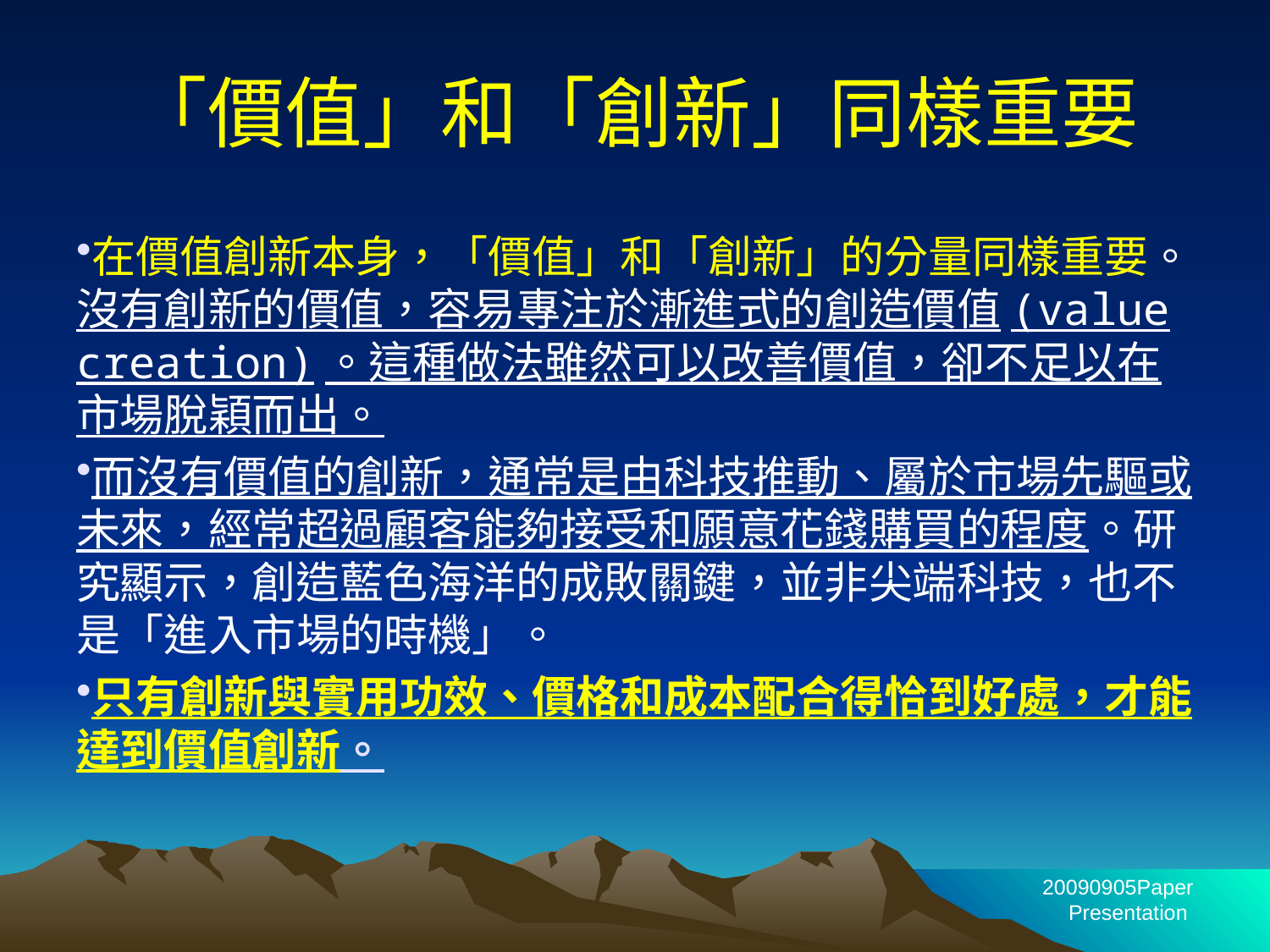

# 「價值」和「創新」同樣重要
在價值創新本身，「價值」和「創新」的分量同樣重要。沒有創新的價值，容易專注於漸進式的創造價值(value creation)。這種做法雖然可以改善價值，卻不足以在市場脫穎而出。
而沒有價值的創新，通常是由科技推動、屬於市場先驅或未來，經常超過顧客能夠接受和願意花錢購買的程度。研究顯示，創造藍色海洋的成敗關鍵，並非尖端科技，也不是「進入市場的時機」。
只有創新與實用功效、價格和成本配合得恰到好處，才能達到價值創新。

20090905Paper Presentation